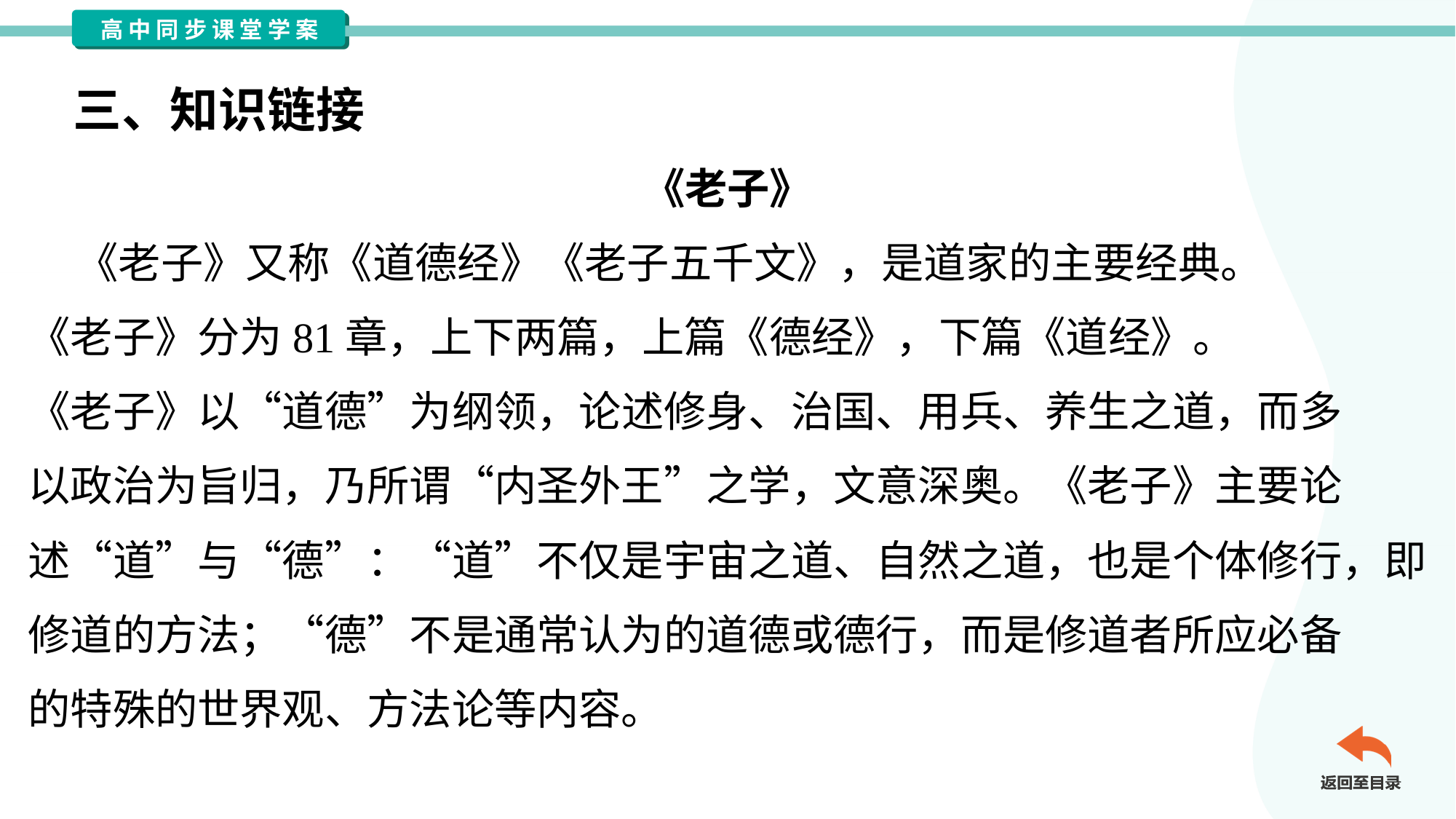

三、知识链接
《老子》
    《老子》又称《道德经》《老子五千文》，是道家的主要经典。
《老子》分为81章，上下两篇，上篇《德经》，下篇《道经》。
《老子》以“道德”为纲领，论述修身、治国、用兵、养生之道，而多
以政治为旨归，乃所谓“内圣外王”之学，文意深奥。《老子》主要论
述“道”与“德”：“道”不仅是宇宙之道、自然之道，也是个体修行，即
修道的方法；“德”不是通常认为的道德或德行，而是修道者所应必备
的特殊的世界观、方法论等内容。